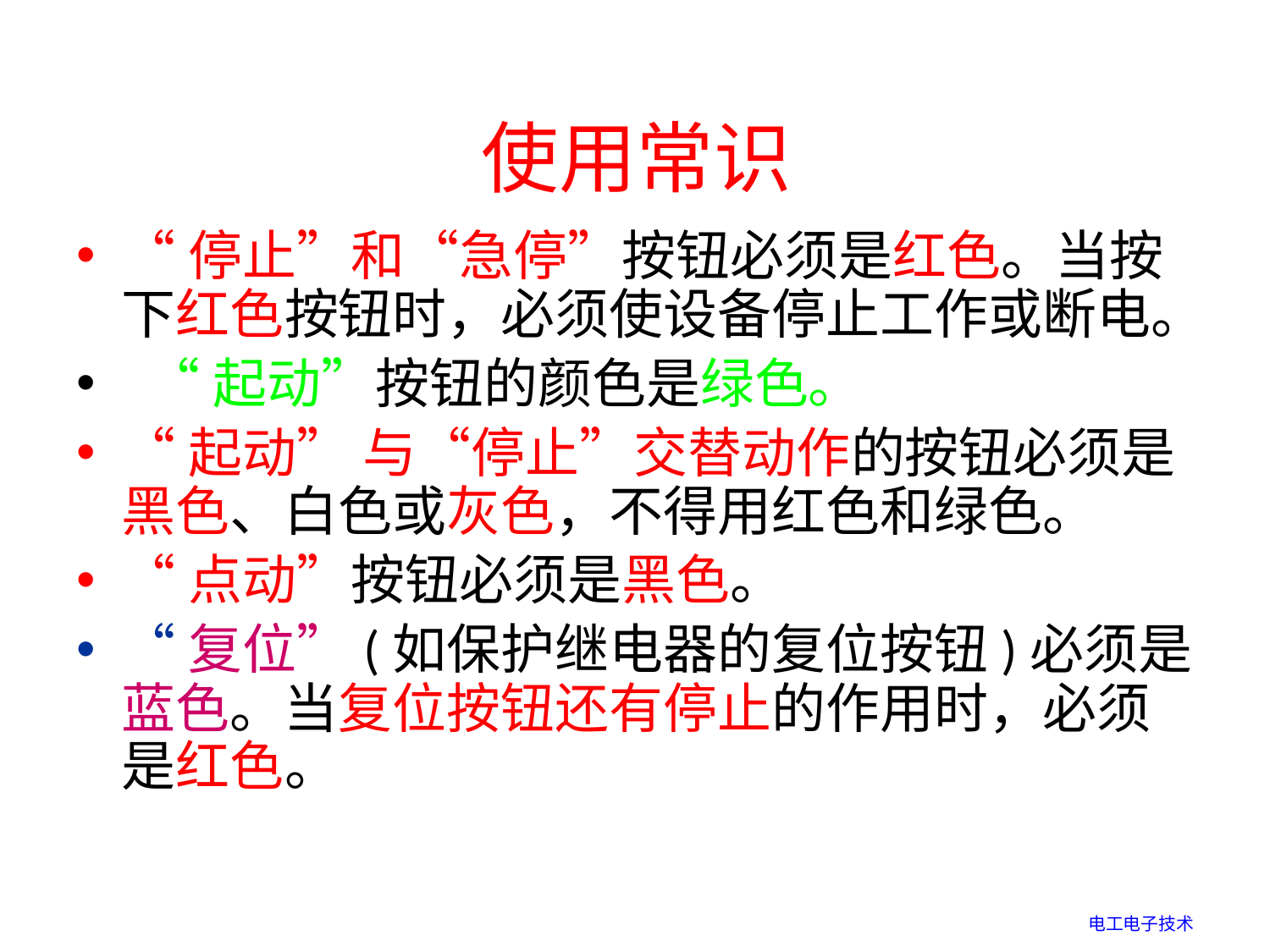

# 使用常识
“停止”和“急停”按钮必须是红色。当按下红色按钮时，必须使设备停止工作或断电。
  “起动”按钮的颜色是绿色。
“起动” 与“停止”交替动作的按钮必须是黑色、白色或灰色，不得用红色和绿色。
“点动”按钮必须是黑色。
“复位”(如保护继电器的复位按钮)必须是蓝色。当复位按钮还有停止的作用时，必须是红色。
电工电子技术